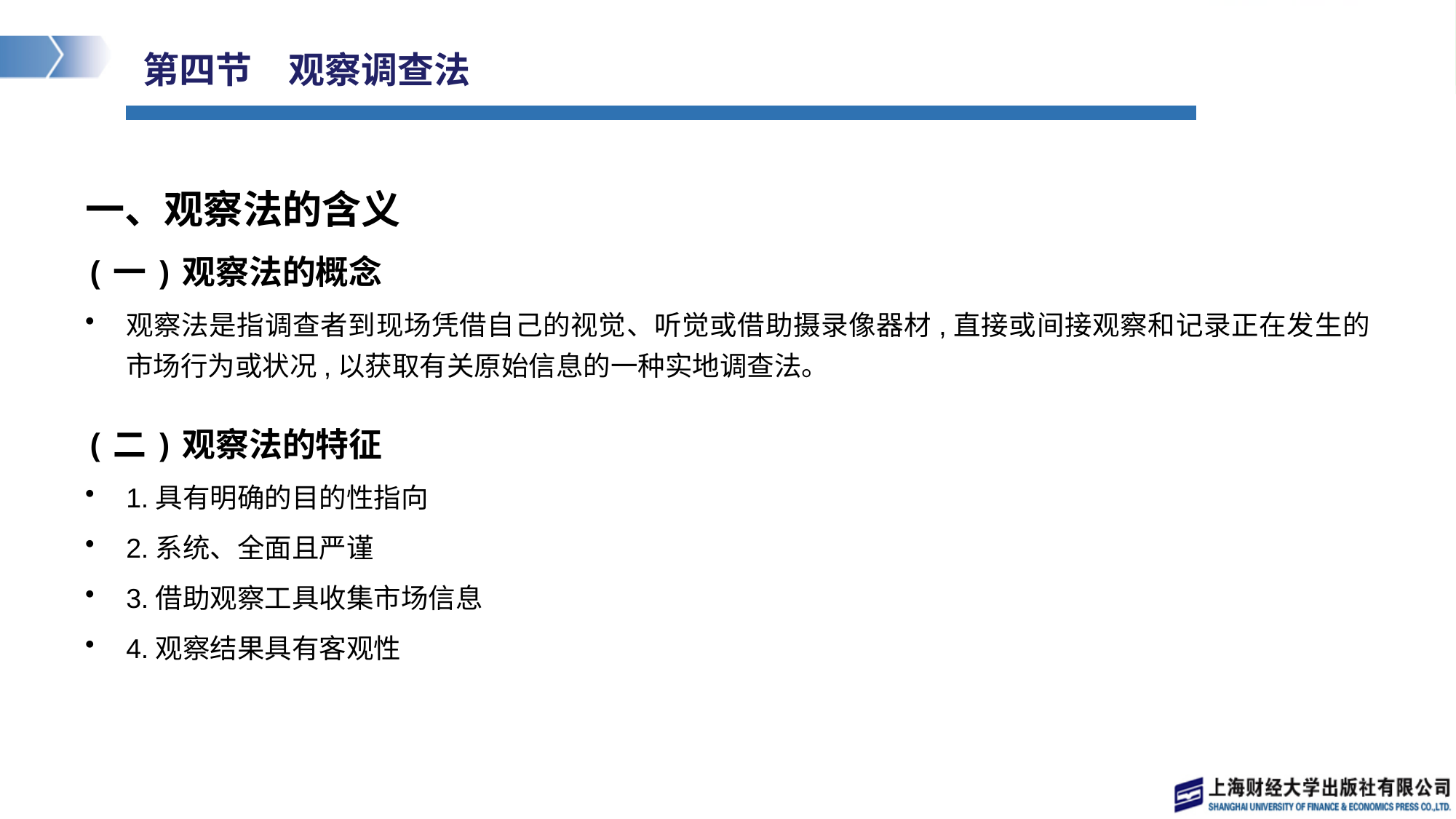

# 第四节　观察调查法
一、观察法的含义
(一)观察法的概念
观察法是指调查者到现场凭借自己的视觉、听觉或借助摄录像器材,直接或间接观察和记录正在发生的市场行为或状况,以获取有关原始信息的一种实地调查法。
(二)观察法的特征
1.具有明确的目的性指向
2.系统、全面且严谨
3.借助观察工具收集市场信息
4.观察结果具有客观性